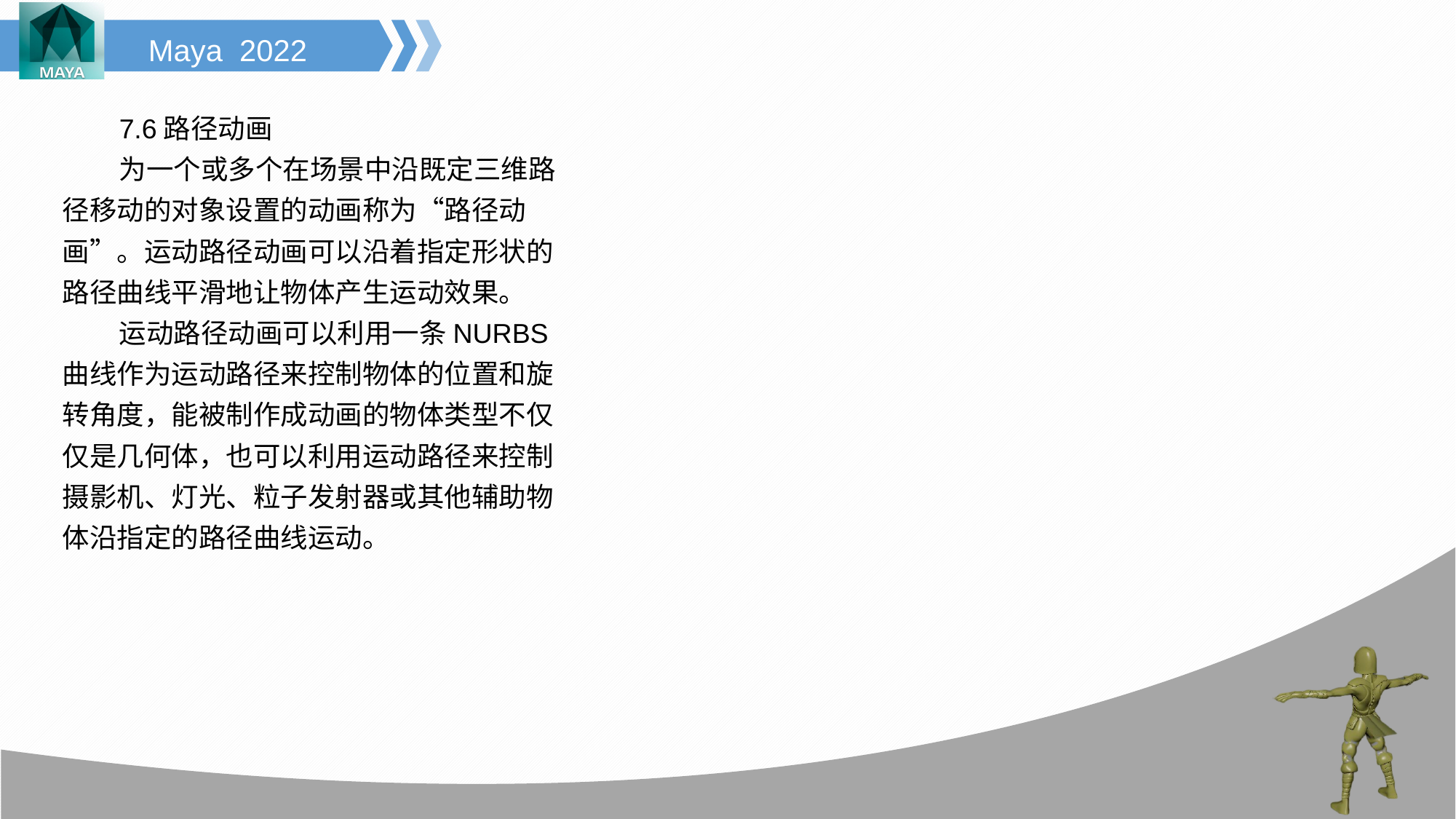

7.6路径动画
为一个或多个在场景中沿既定三维路径移动的对象设置的动画称为“路径动画”。运动路径动画可以沿着指定形状的路径曲线平滑地让物体产生运动效果。
运动路径动画可以利用一条NURBS曲线作为运动路径来控制物体的位置和旋转角度，能被制作成动画的物体类型不仅仅是几何体，也可以利用运动路径来控制摄影机、灯光、粒子发射器或其他辅助物体沿指定的路径曲线运动。